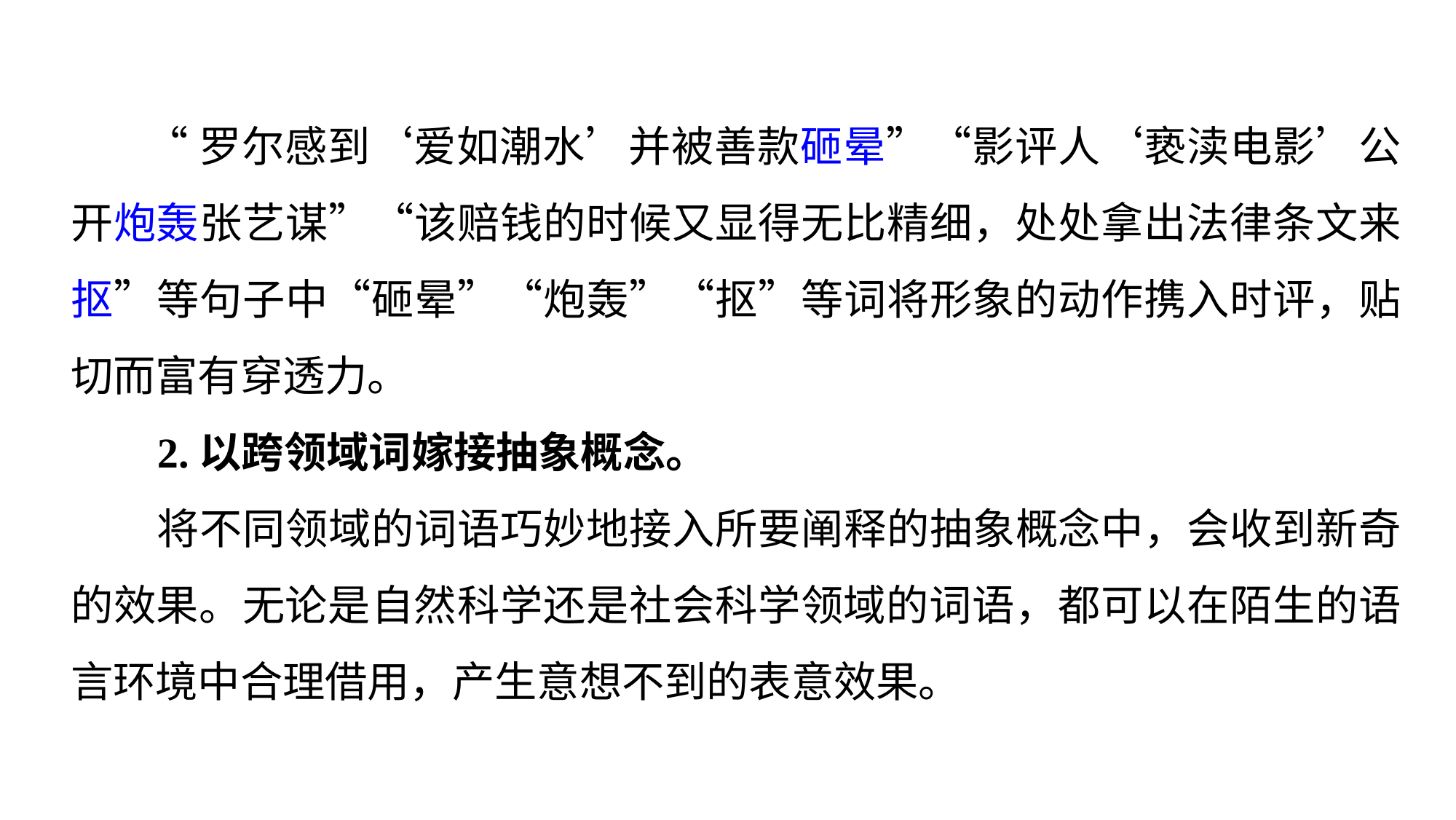

“罗尔感到‘爱如潮水’并被善款砸晕”“影评人‘亵渎电影’公开炮轰张艺谋”“该赔钱的时候又显得无比精细，处处拿出法律条文来抠”等句子中“砸晕”“炮轰”“抠”等词将形象的动作携入时评，贴切而富有穿透力。
2.以跨领域词嫁接抽象概念。
将不同领域的词语巧妙地接入所要阐释的抽象概念中，会收到新奇的效果。无论是自然科学还是社会科学领域的词语，都可以在陌生的语言环境中合理借用，产生意想不到的表意效果。